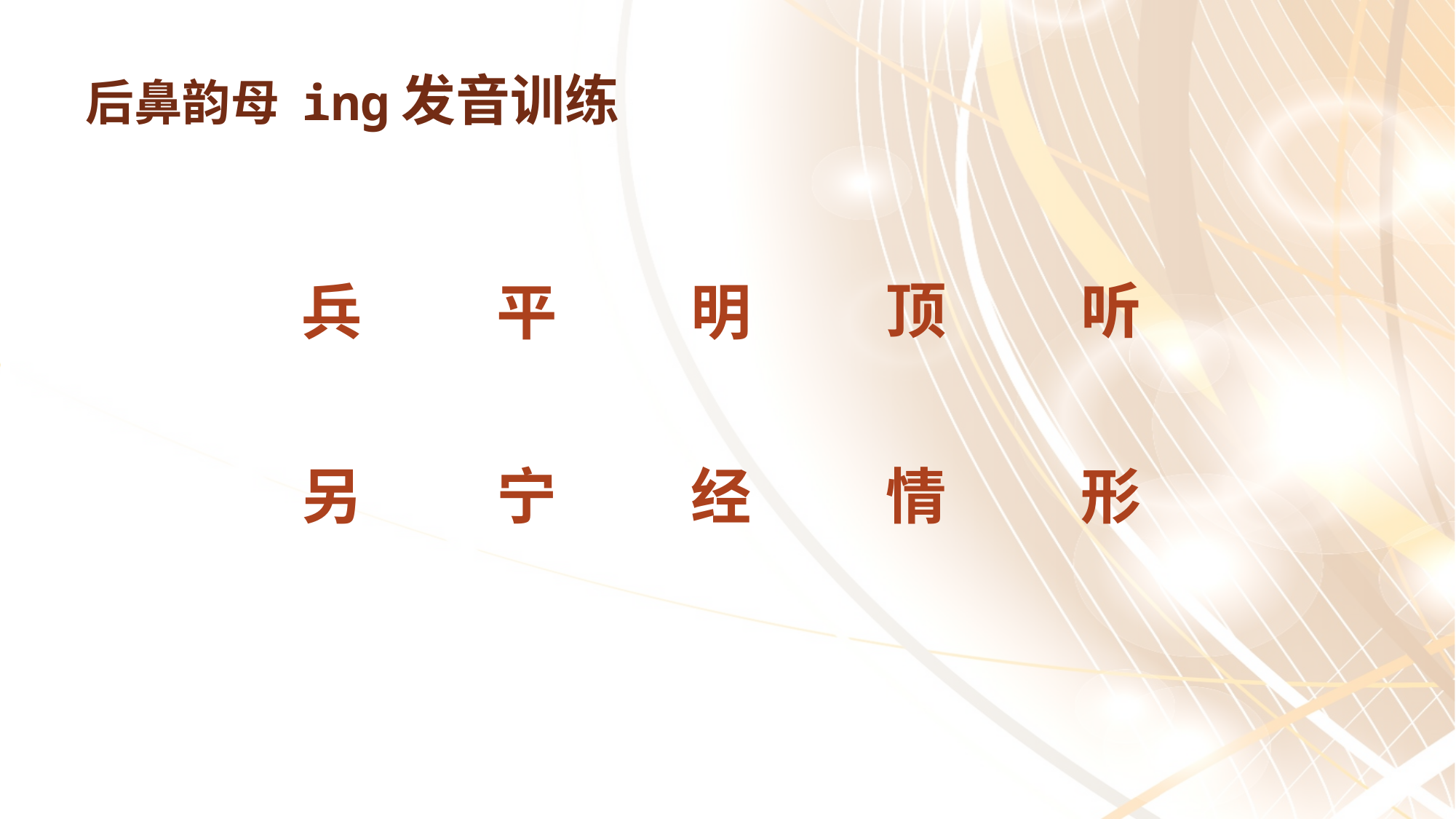

后鼻韵母 inɡ发音训练
听
顶
兵
明
平
形
另
宁

经
情